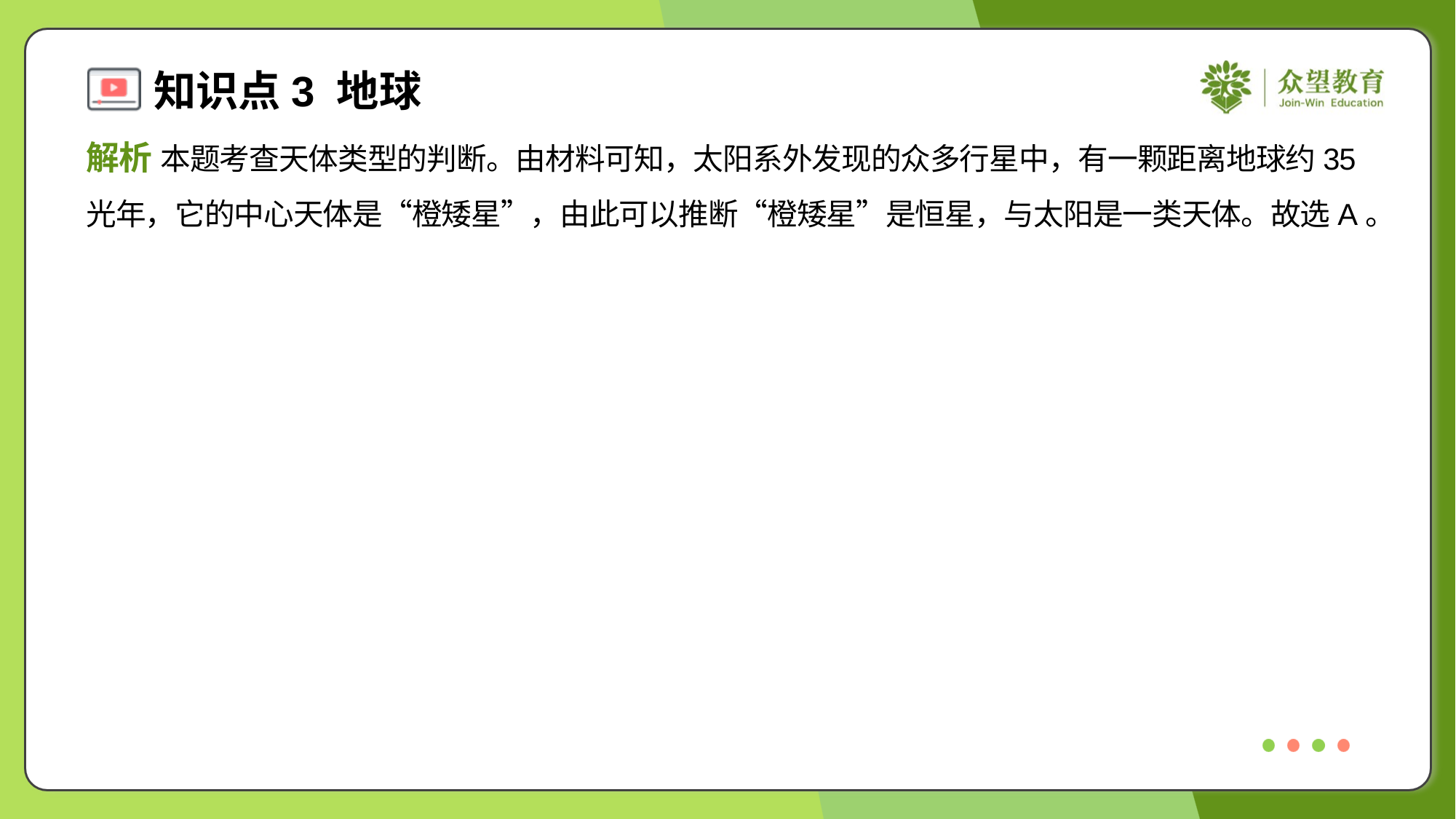

解析 本题考查天体类型的判断。由材料可知，太阳系外发现的众多行星中，有一颗距离地球约35
光年，它的中心天体是“橙矮星”，由此可以推断“橙矮星”是恒星，与太阳是一类天体。故选A。